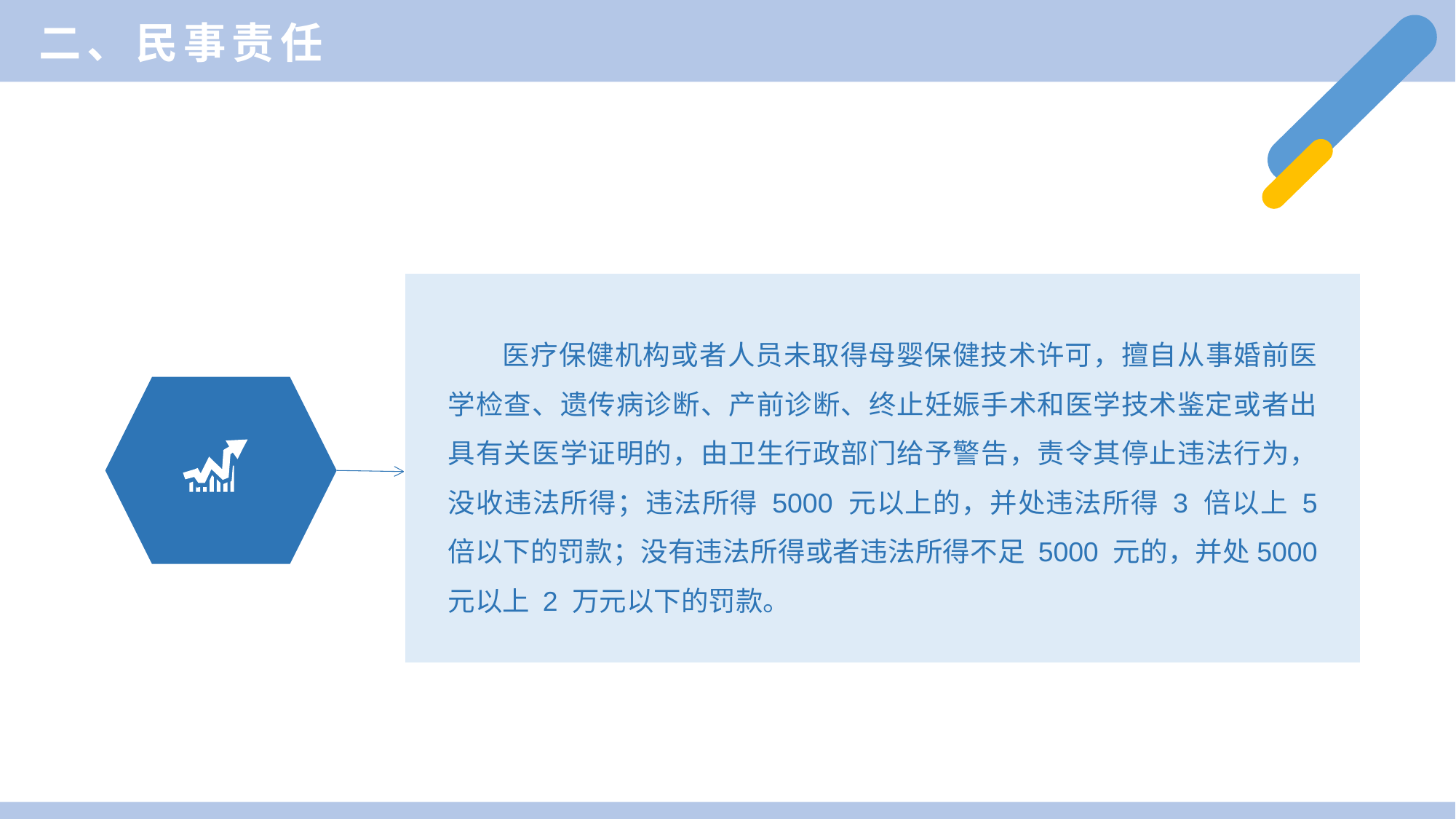

二、民事责任

医疗保健机构或者人员未取得母婴保健技术许可，擅自从事婚前医学检查、遗传病诊断、产前诊断、终止妊娠手术和医学技术鉴定或者出具有关医学证明的，由卫生行政部门给予警告，责令其停止违法行为，没收违法所得；违法所得 5000 元以上的，并处违法所得 3 倍以上 5 倍以下的罚款；没有违法所得或者违法所得不足 5000 元的，并处5000 元以上 2 万元以下的罚款。